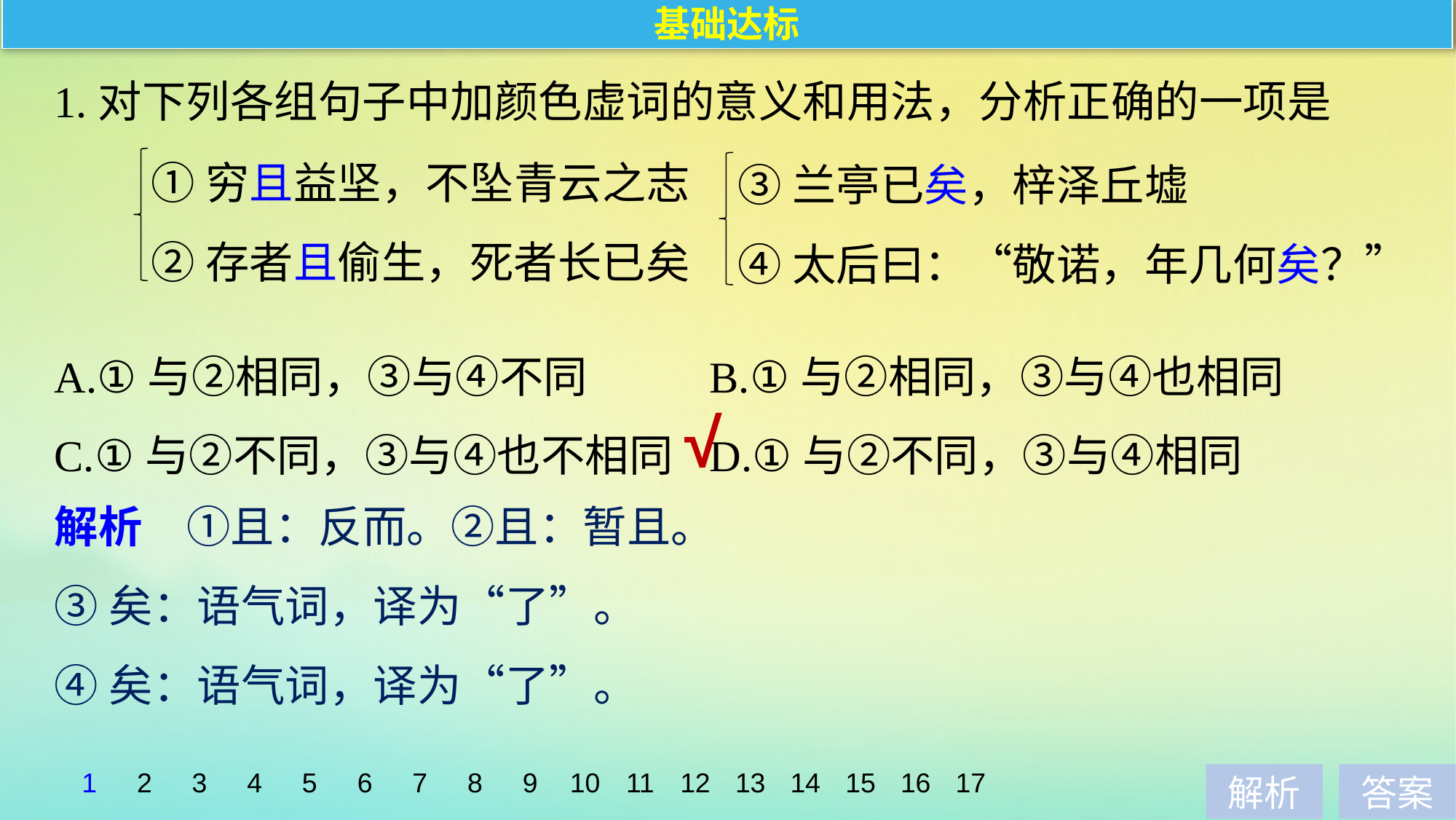

基础达标
1.对下列各组句子中加颜色虚词的意义和用法，分析正确的一项是
①穷且益坚，不坠青云之志
②存者且偷生，死者长已矣
③兰亭已矣，梓泽丘墟
④太后曰：“敬诺，年几何矣？”

A.①与②相同，③与④不同		B.①与②相同，③与④也相同
C.①与②不同，③与④也不相同	D.①与②不同，③与④相同
√
解析　①且：反而。②且：暂且。
③矣：语气词，译为“了”。
④矣：语气词，译为“了”。
1
2
3
4
5
6
7
8
9
10
11
12
13
14
15
16
17
解析
答案